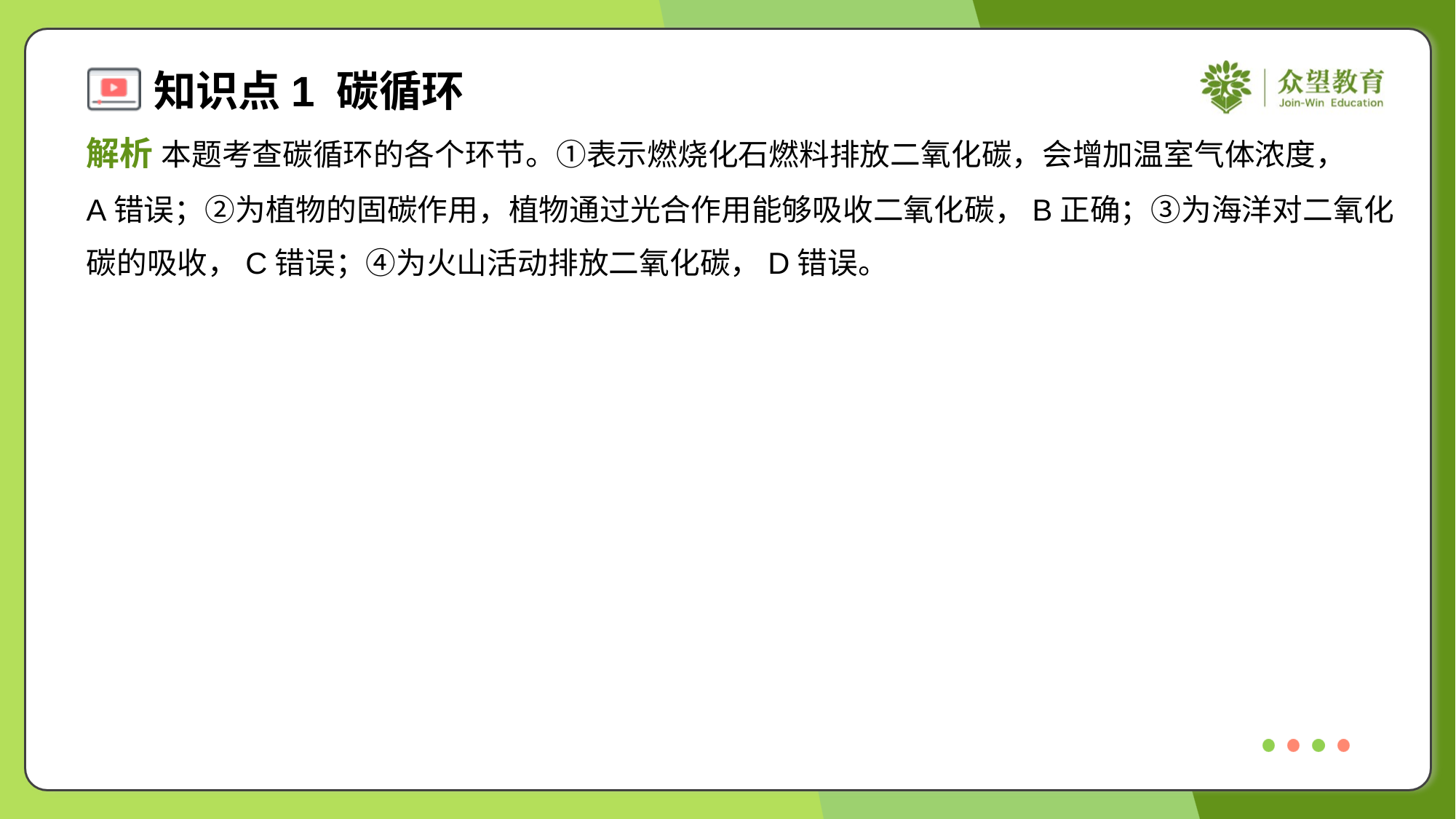

解析 本题考查碳循环的各个环节。①表示燃烧化石燃料排放二氧化碳，会增加温室气体浓度，
A错误；②为植物的固碳作用，植物通过光合作用能够吸收二氧化碳，B正确；③为海洋对二氧化
碳的吸收，C错误；④为火山活动排放二氧化碳，D错误。